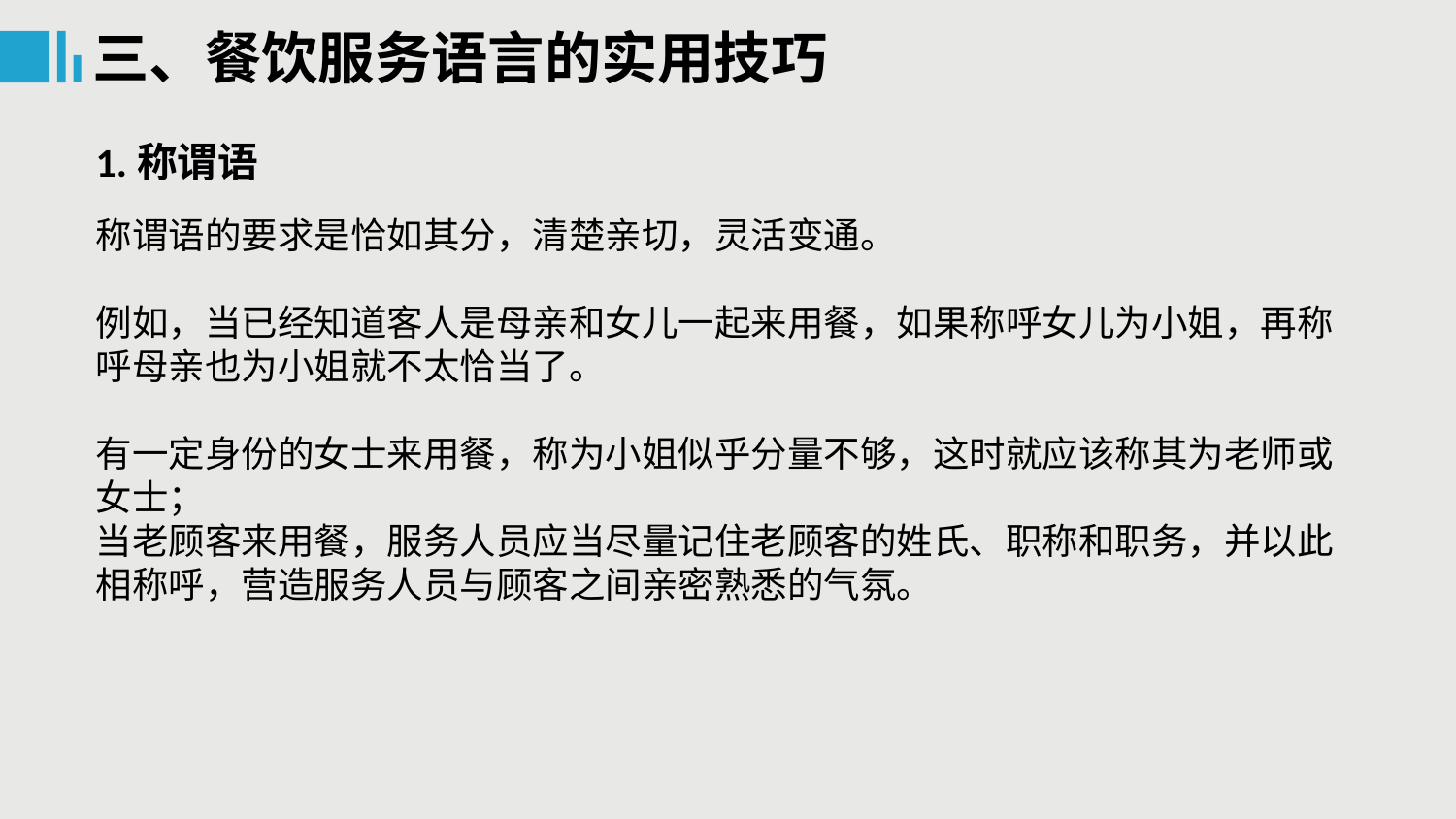

三、餐饮服务语言的实用技巧

1.称谓语
称谓语的要求是恰如其分，清楚亲切，灵活变通。

例如，当已经知道客人是母亲和女儿一起来用餐，如果称呼女儿为小姐，再称呼母亲也为小姐就不太恰当了。

有一定身份的女士来用餐，称为小姐似乎分量不够，这时就应该称其为老师或女士；
当老顾客来用餐，服务人员应当尽量记住老顾客的姓氏、职称和职务，并以此相称呼，营造服务人员与顾客之间亲密熟悉的气氛。